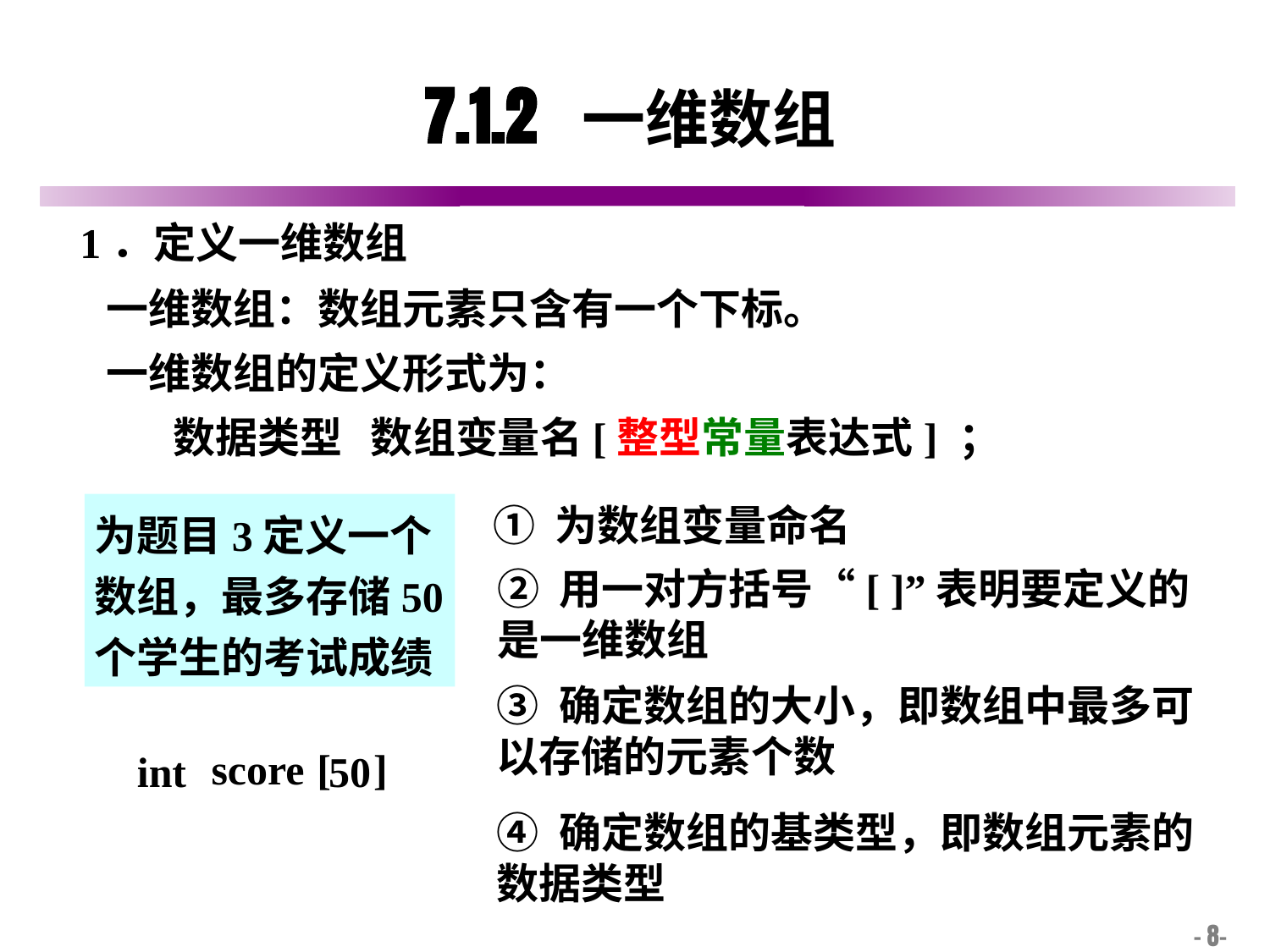

# 7.1.2  一维数组

   一维数组：数组元素只含有一个下标。
   一维数组的定义形式为：
          数据类型   数组变量名[整型常量表达式] ；
1．定义一维数组
为题目3定义一个数组，最多存储50个学生的考试成绩
① 为数组变量命名
② 用一对方括号“[ ]”表明要定义的是一维数组
③ 确定数组的大小，即数组中最多可以存储的元素个数
int
score
[    ]
50
④ 确定数组的基类型，即数组元素的数据类型
 - 8-